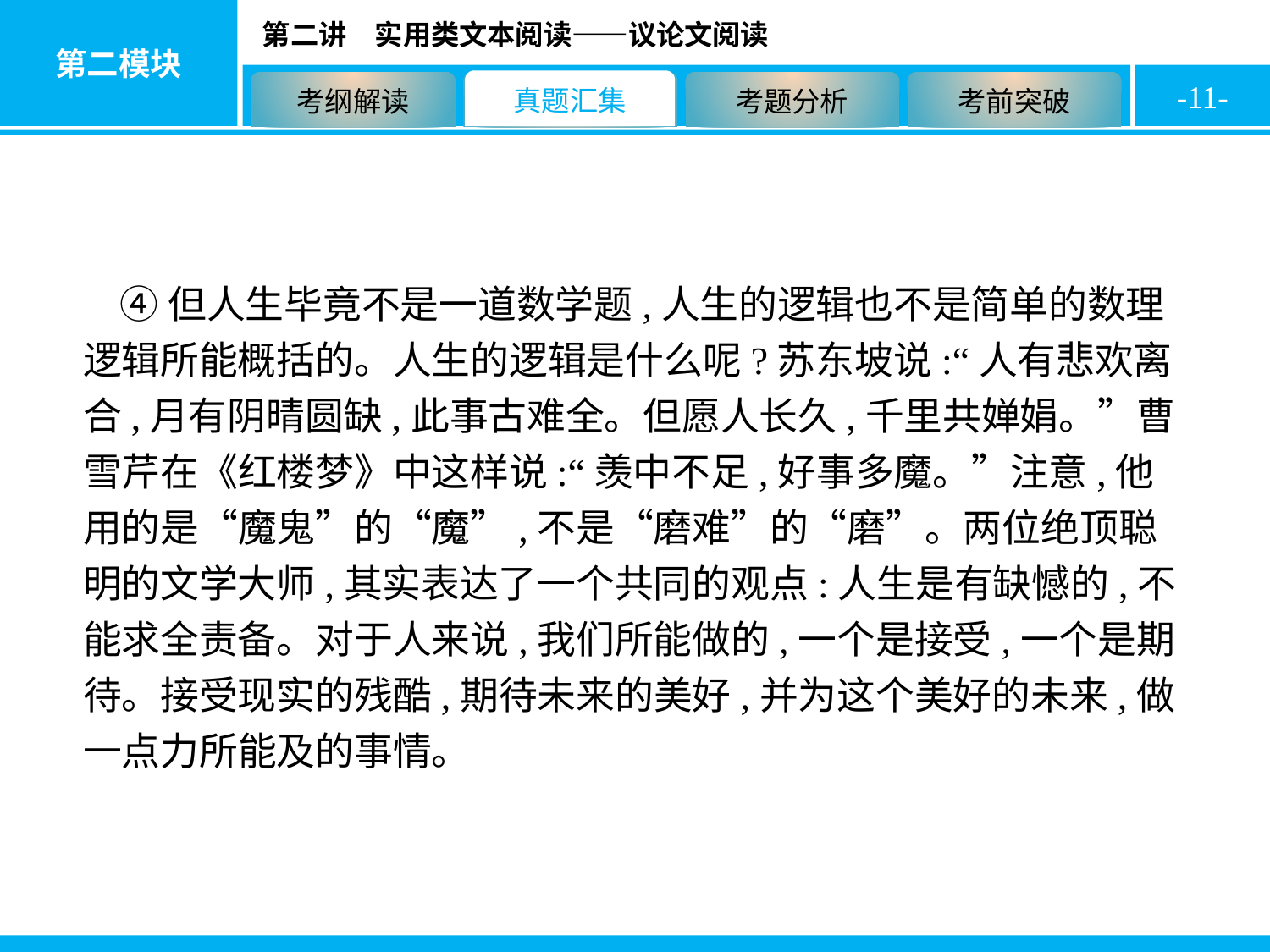

-11-
④但人生毕竟不是一道数学题,人生的逻辑也不是简单的数理逻辑所能概括的。人生的逻辑是什么呢?苏东坡说:“人有悲欢离合,月有阴晴圆缺,此事古难全。但愿人长久,千里共婵娟。”曹雪芹在《红楼梦》中这样说:“羡中不足,好事多魔。”注意,他用的是“魔鬼”的“魔”,不是“磨难”的“磨”。两位绝顶聪明的文学大师,其实表达了一个共同的观点:人生是有缺憾的,不能求全责备。对于人来说,我们所能做的,一个是接受,一个是期待。接受现实的残酷,期待未来的美好,并为这个美好的未来,做一点力所能及的事情。